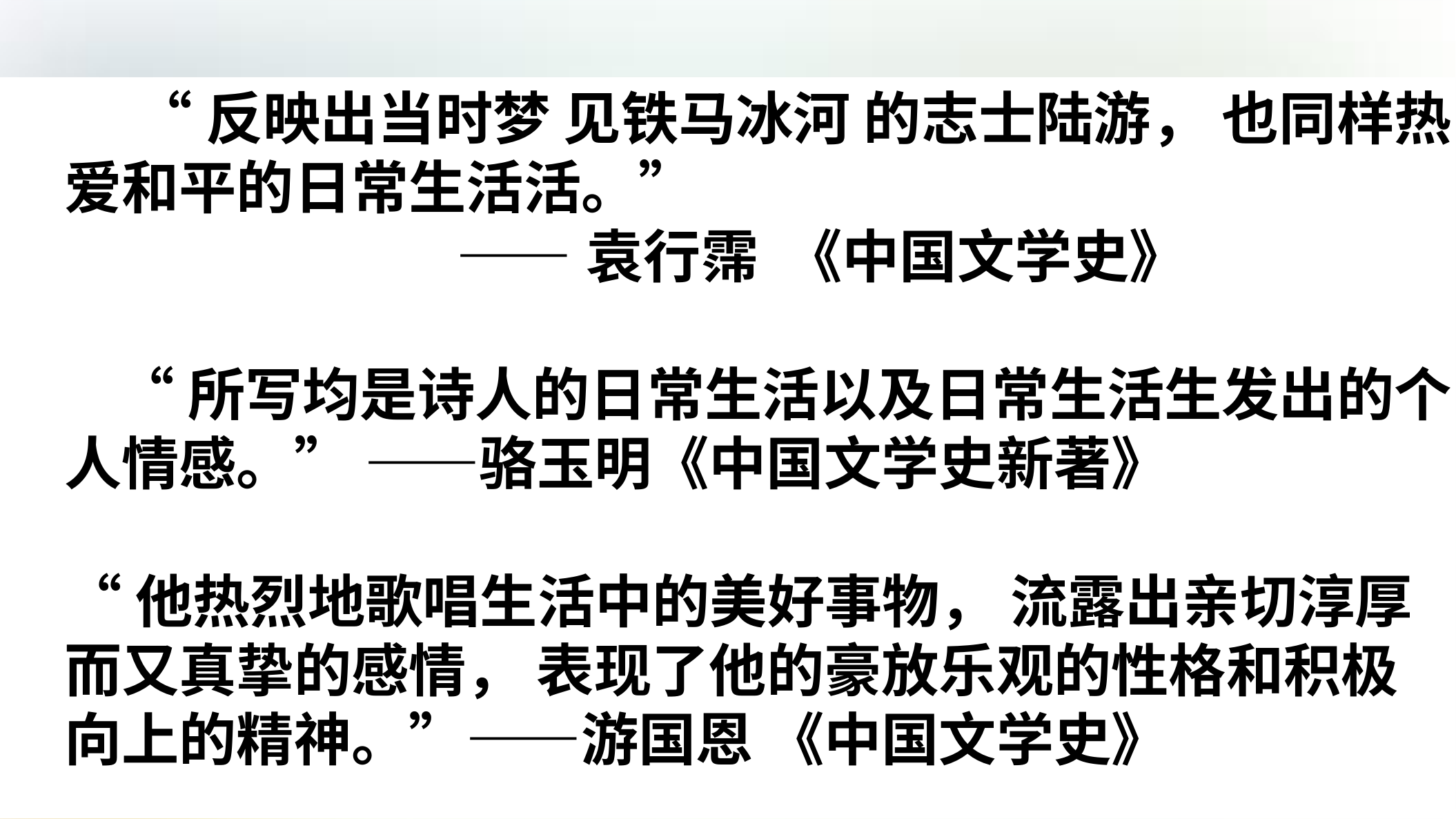

#
      “反映出当时梦 见铁马冰河 的志士陆游， 也同样热爱和平的日常生活活。”
                              ——袁行霈  《中国文学史》

    “所写均是诗人的日常生活以及日常生活生发出的个人情感。” ——骆玉明《中国文学史新著》

“他热烈地歌唱生活中的美好事物， 流露出亲切淳厚而又真挚的感情， 表现了他的豪放乐观的性格和积极向上的精神。”——游国恩 《中国文学史》